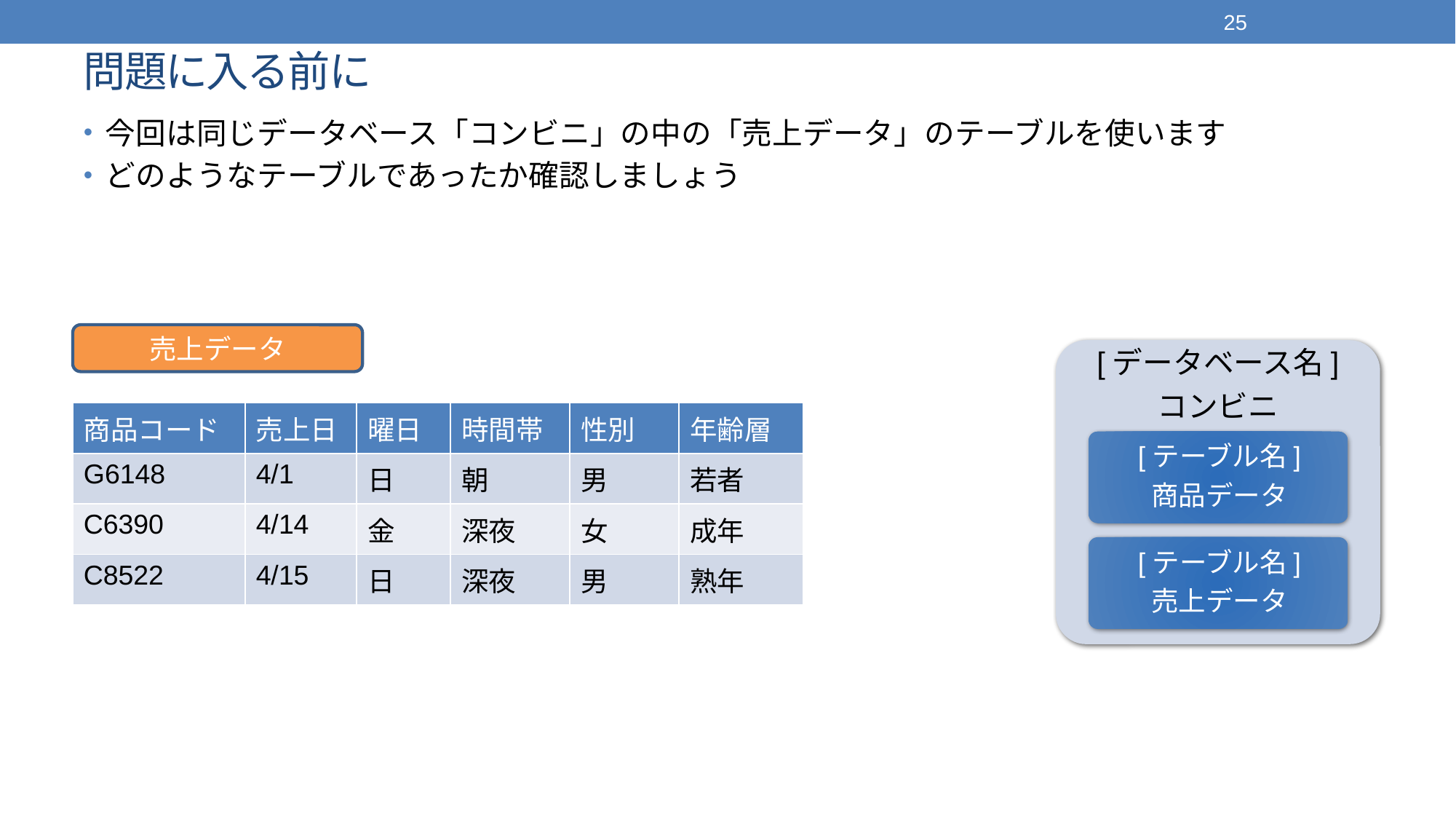

25
# 問題に入る前に
今回は同じデータベース「コンビニ」の中の「売上データ」のテーブルを使います
どのようなテーブルであったか確認しましょう
売上データ
[データベース名]
コンビニ
[テーブル名]
商品データ
[テーブル名]
売上データ
| 商品コード | 売上日 | 曜日 | 時間帯 | 性別 | 年齢層 |
| --- | --- | --- | --- | --- | --- |
| G6148 | 4/1 | 日 | 朝 | 男 | 若者 |
| C6390 | 4/14 | 金 | 深夜 | 女 | 成年 |
| C8522 | 4/15 | 日 | 深夜 | 男 | 熟年 |